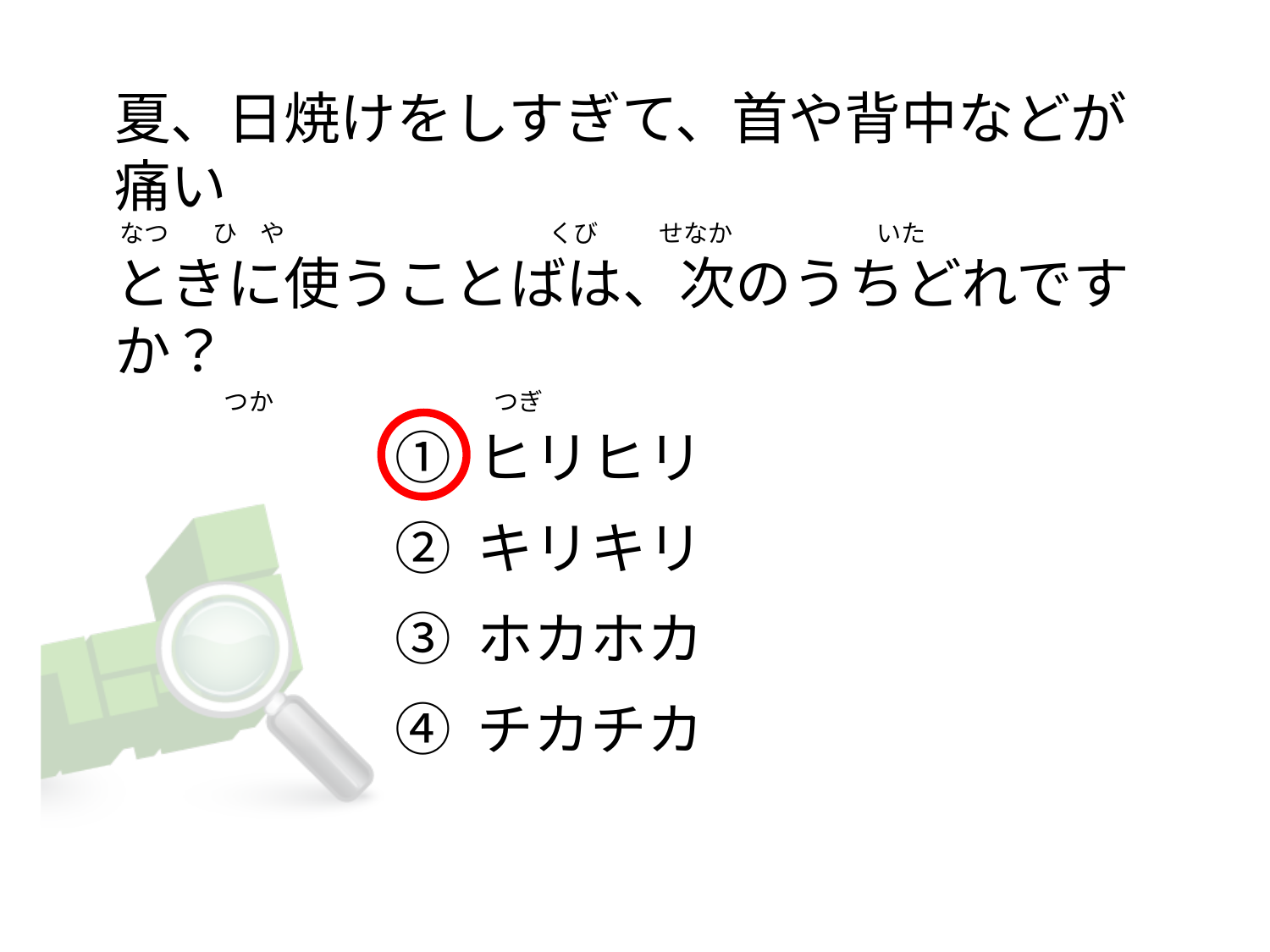

# 夏、日焼けをしすぎて、首や背中などが痛い   なつ        ひ    や                                                くび           せなか                          いた ときに使うことばは、次のうちどれですか？                     つか                                        つぎ

① ヒリヒリ
② キリキリ
③ ホカホカ
④ チカチカ